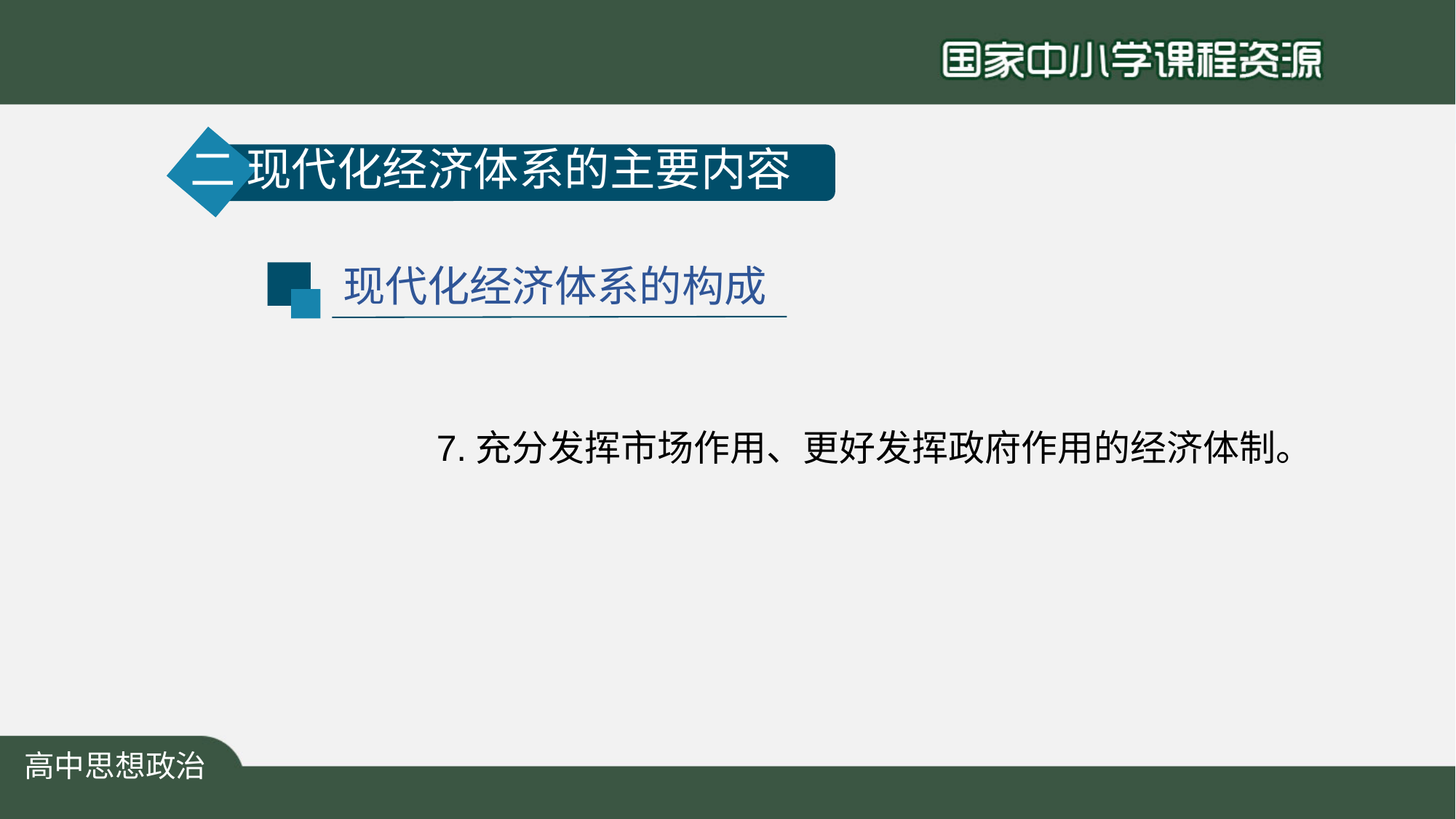

二 现代化经济体系的主要内容

现代化经济体系的构成

7.充分发挥市场作用、更好发挥政府作用的经济体制。